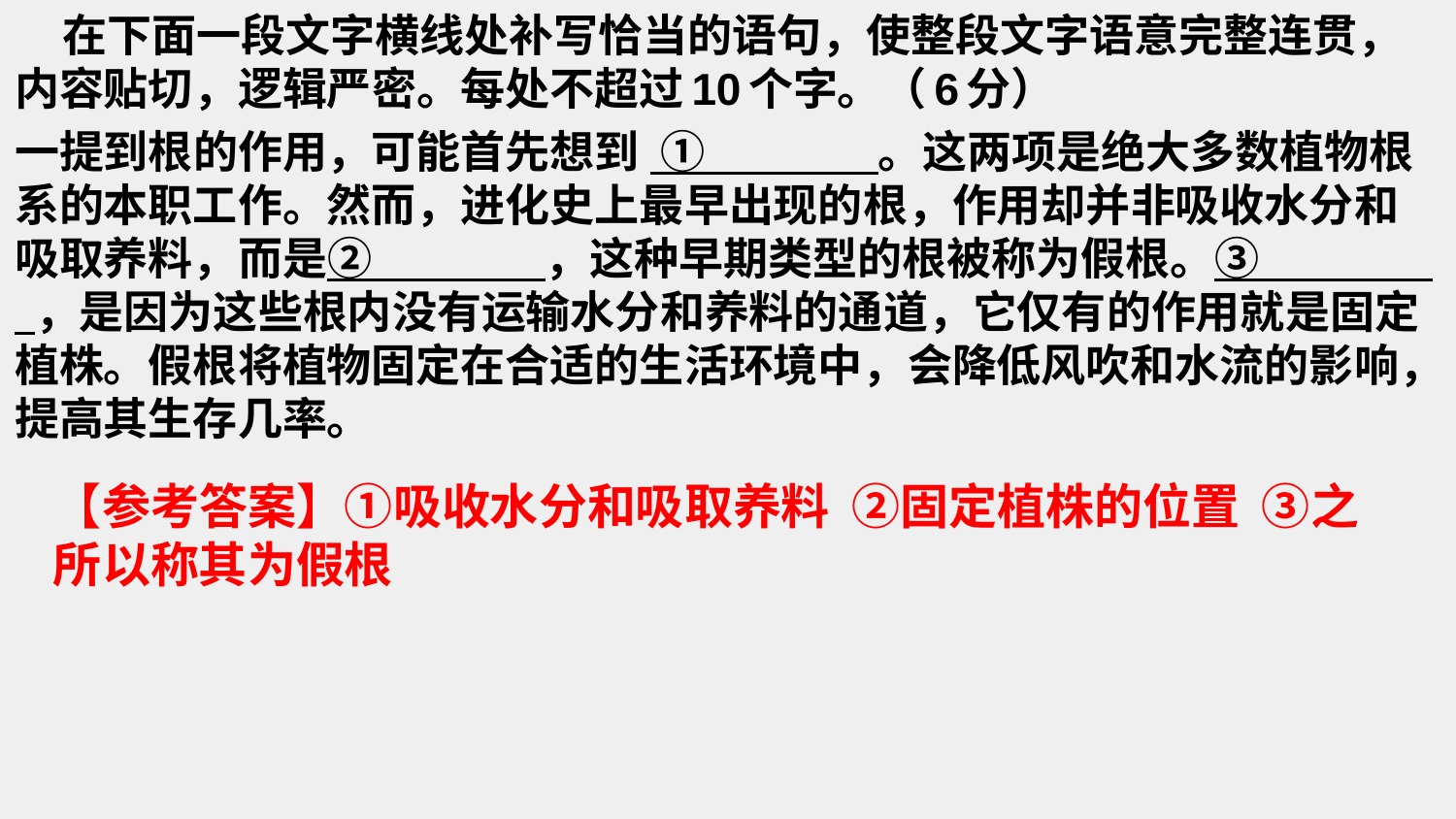

在下面一段文字横线处补写恰当的语句，使整段文字语意完整连贯，内容贴切，逻辑严密。每处不超过10个字。（6分）
一提到根的作用，可能首先想到  ①                 。这两项是绝大多数植物根系的本职工作。然而，进化史上最早出现的根，作用却并非吸收水分和吸取养料，而是②                 ，这种早期类型的根被称为假根。③                    ，是因为这些根内没有运输水分和养料的通道，它仅有的作用就是固定植株。假根将植物固定在合适的生活环境中，会降低风吹和水流的影响，提高其生存几率。

【参考答案】①吸收水分和吸取养料  ②固定植株的位置  ③之所以称其为假根